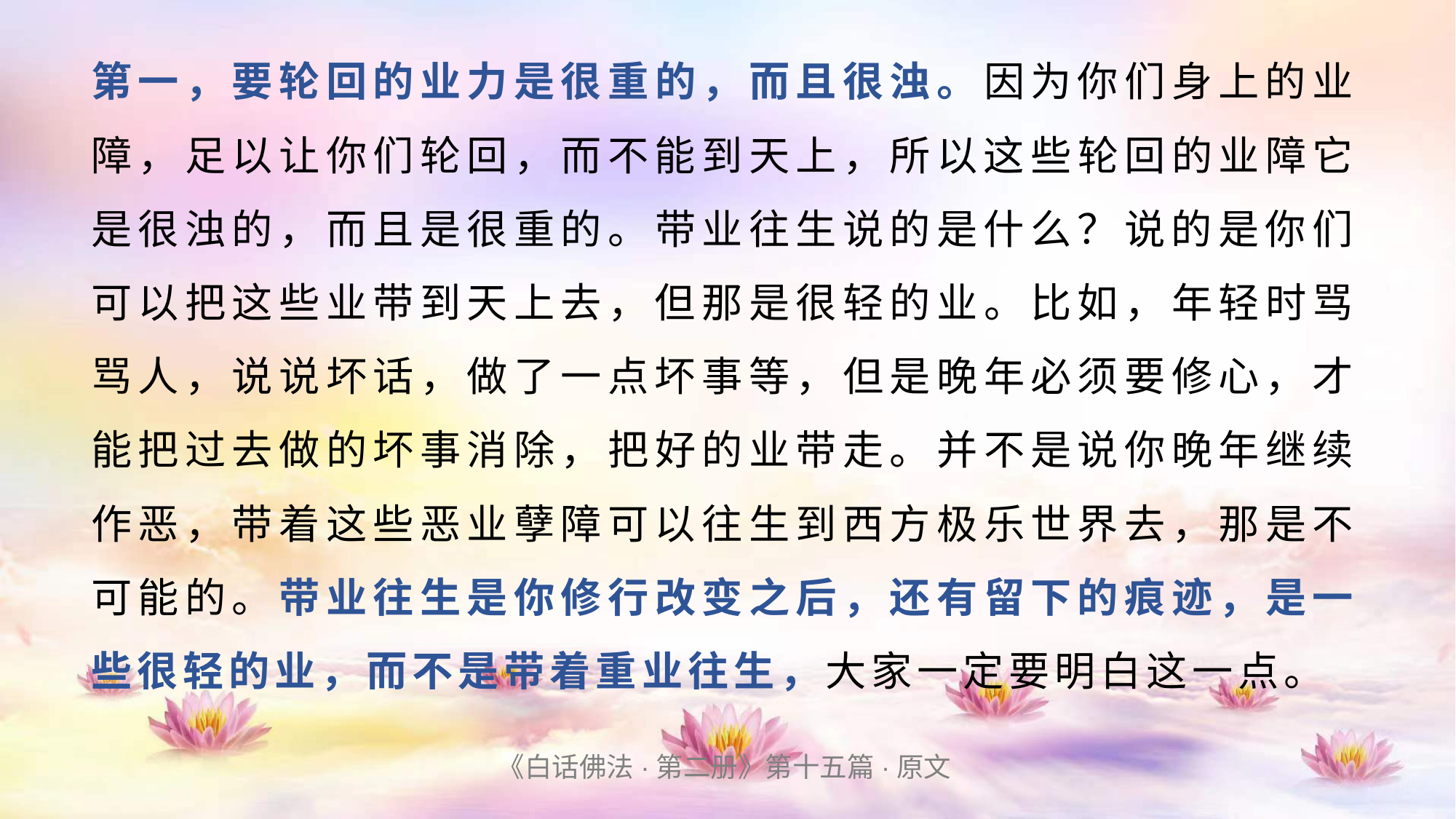

# 第一，要轮回的业力是很重的，而且很浊。因为你们身上的业障，足以让你们轮回，而不能到天上，所以这些轮回的业障它是很浊的，而且是很重的。带业往生说的是什么？说的是你们可以把这些业带到天上去，但那是很轻的业。比如，年轻时骂骂人，说说坏话，做了一点坏事等，但是晚年必须要修心，才能把过去做的坏事消除，把好的业带走。并不是说你晚年继续作恶，带着这些恶业孽障可以往生到西方极乐世界去，那是不可能的。带业往生是你修行改变之后，还有留下的痕迹，是一些很轻的业，而不是带着重业往生，大家一定要明白这一点。
《白话佛法·第二册》第十五篇·原文